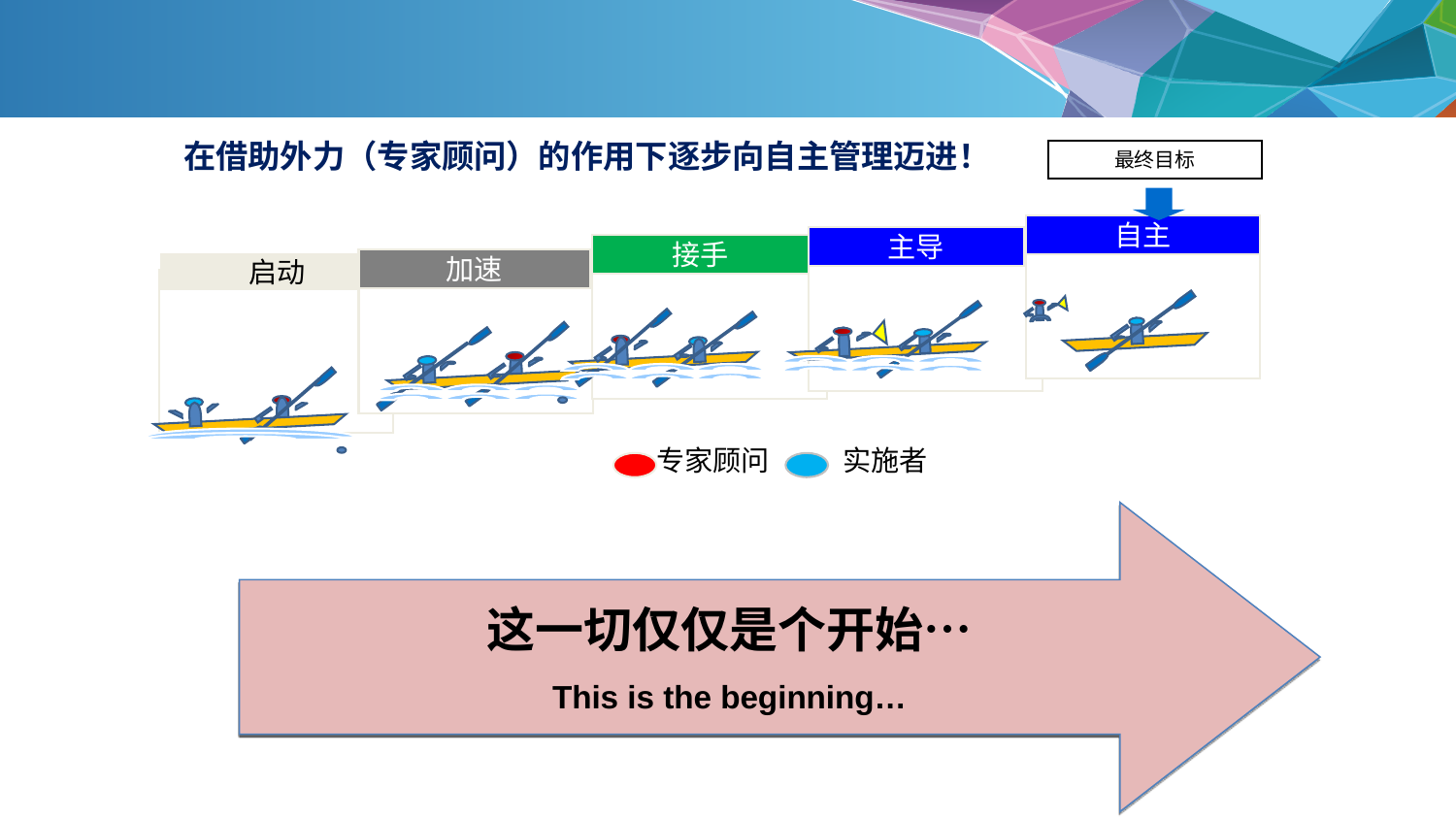

在借助外力（专家顾问）的作用下逐步向自主管理迈进！
最终目标

自主

主导

接手

加速

启动

专家顾问
实施者

这一切仅仅是个开始…
This is the beginning…